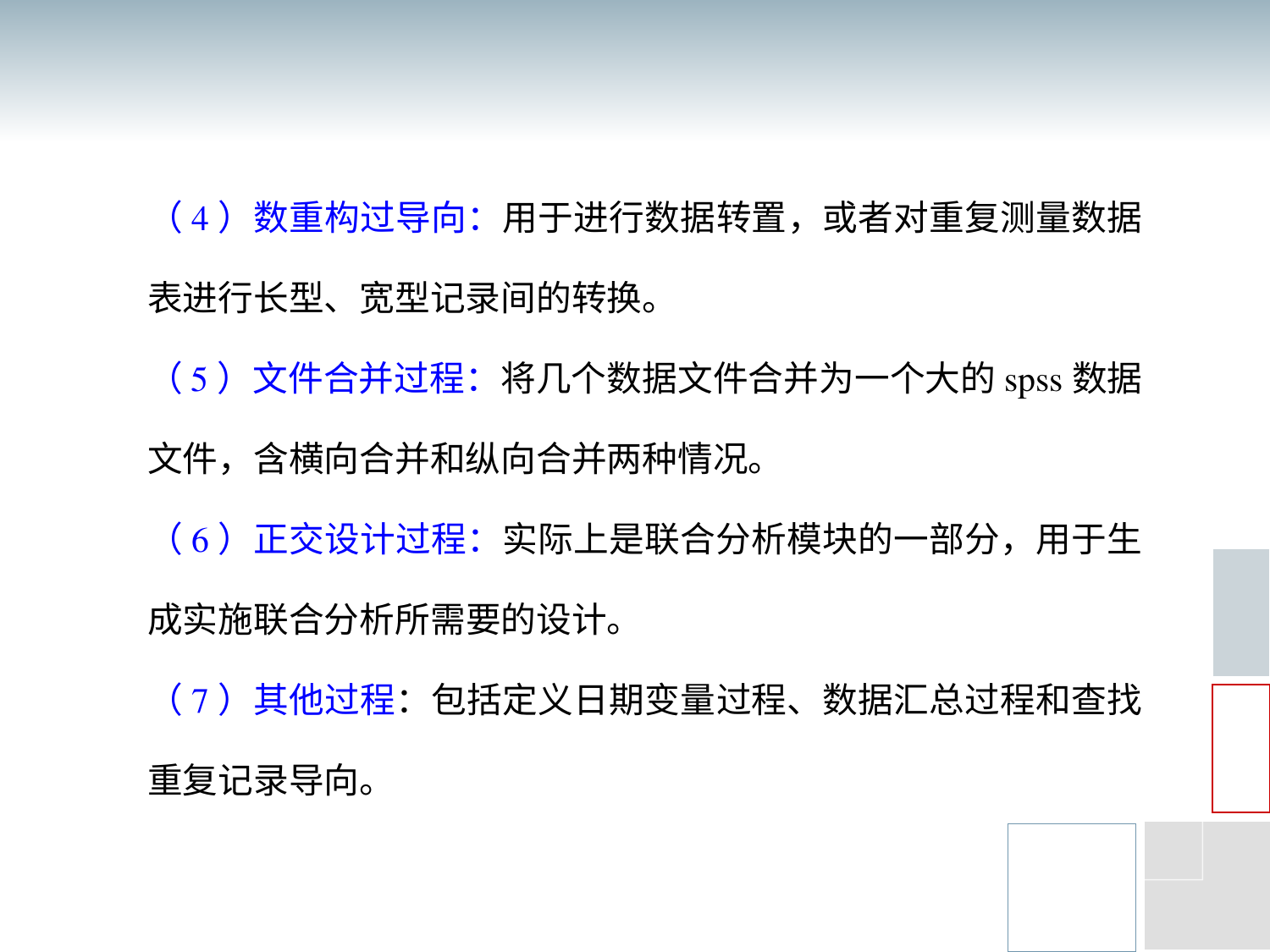

（4）数重构过导向：用于进行数据转置，或者对重复测量数据表进行长型、宽型记录间的转换。
（5）文件合并过程：将几个数据文件合并为一个大的spss数据文件，含横向合并和纵向合并两种情况。
（6）正交设计过程：实际上是联合分析模块的一部分，用于生成实施联合分析所需要的设计。
（7）其他过程：包括定义日期变量过程、数据汇总过程和查找重复记录导向。